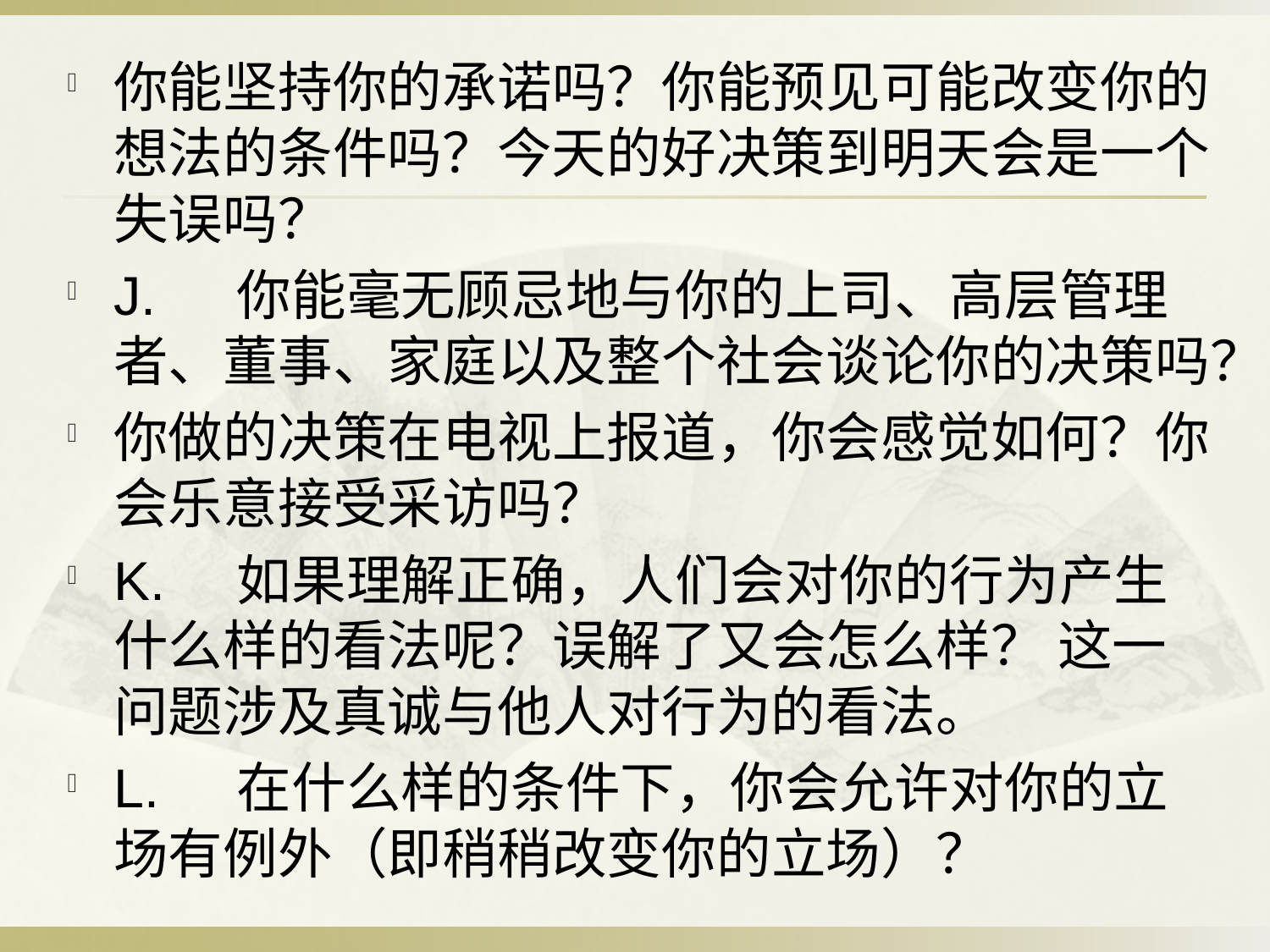

#
你能坚持你的承诺吗？你能预见可能改变你的想法的条件吗？今天的好决策到明天会是一个失误吗？
J.	你能毫无顾忌地与你的上司、高层管理者、董事、家庭以及整个社会谈论你的决策吗？
你做的决策在电视上报道，你会感觉如何？你会乐意接受采访吗？
K.	如果理解正确，人们会对你的行为产生什么样的看法呢？误解了又会怎么样？ 这一问题涉及真诚与他人对行为的看法。
L.	在什么样的条件下，你会允许对你的立场有例外（即稍稍改变你的立场）？